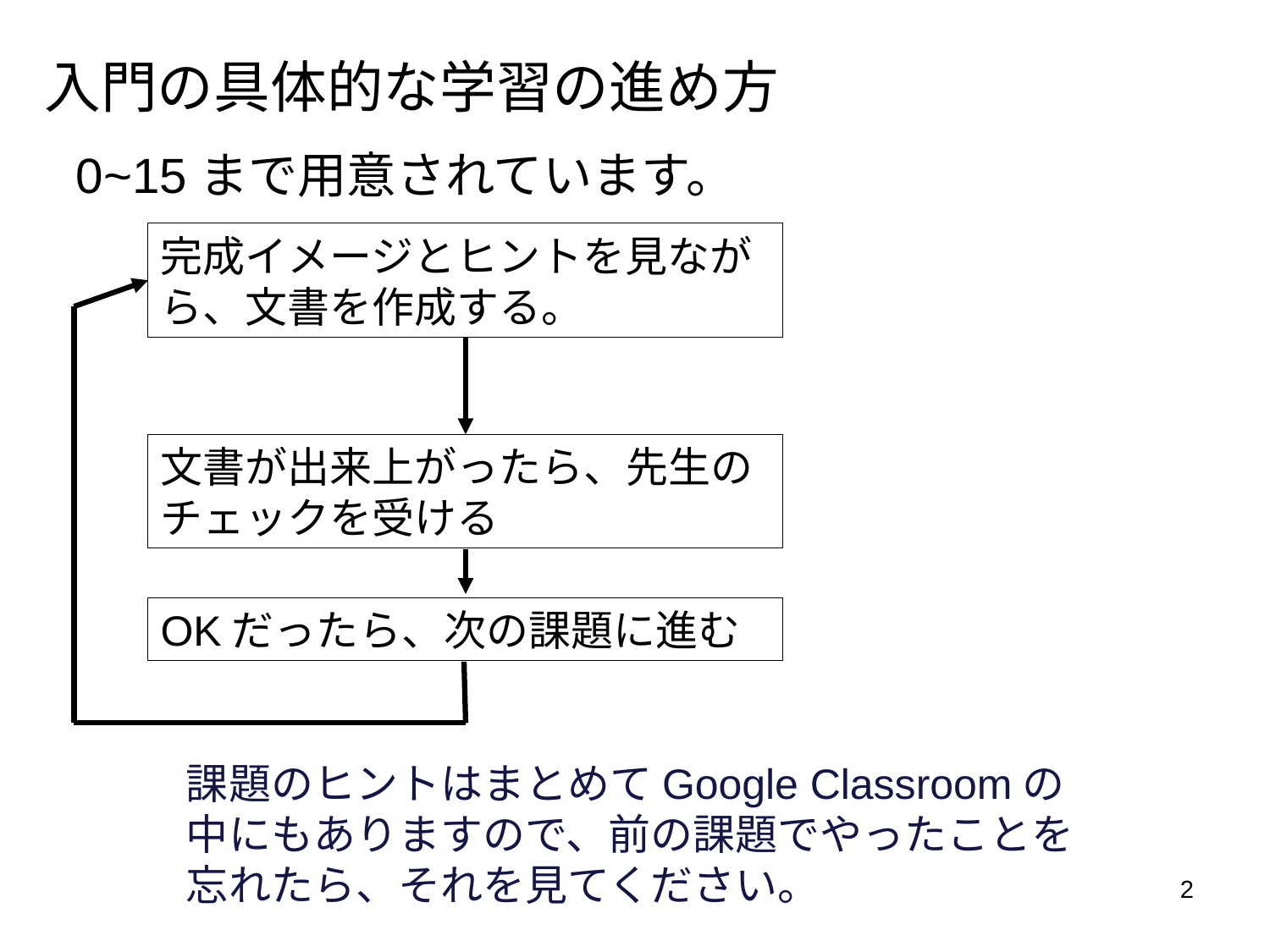

# 入門の具体的な学習の進め方
0~15まで用意されています。
完成イメージとヒントを見ながら、文書を作成する。
文書が出来上がったら、先生のチェックを受ける
OKだったら、次の課題に進む
課題のヒントはまとめてGoogle Classroomの中にもありますので、前の課題でやったことを忘れたら、それを見てください。
2